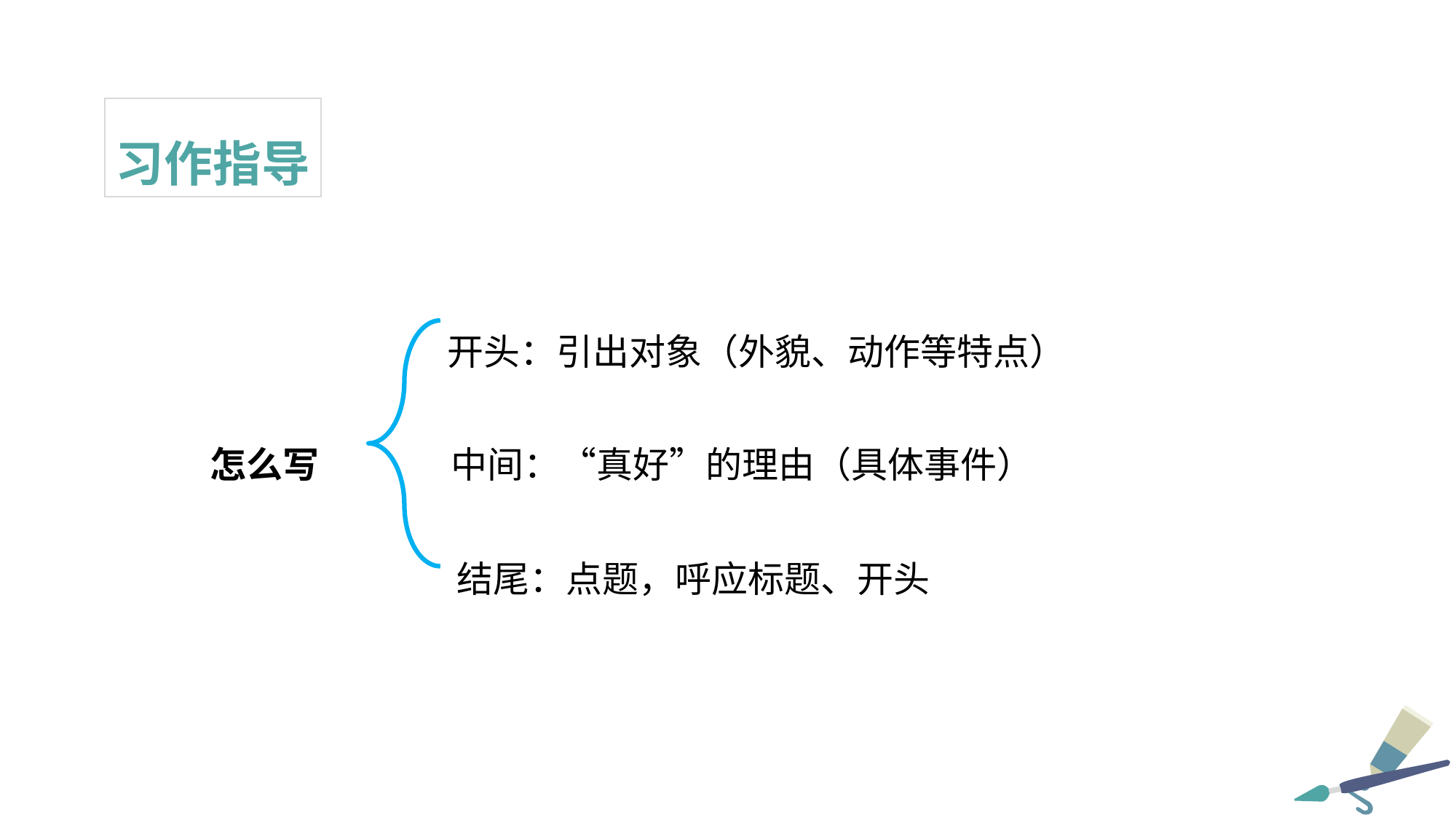

习作指导
开头：引出对象（外貌、动作等特点）

怎么写
中间：“真好”的理由（具体事件）

结尾：点题，呼应标题、开头